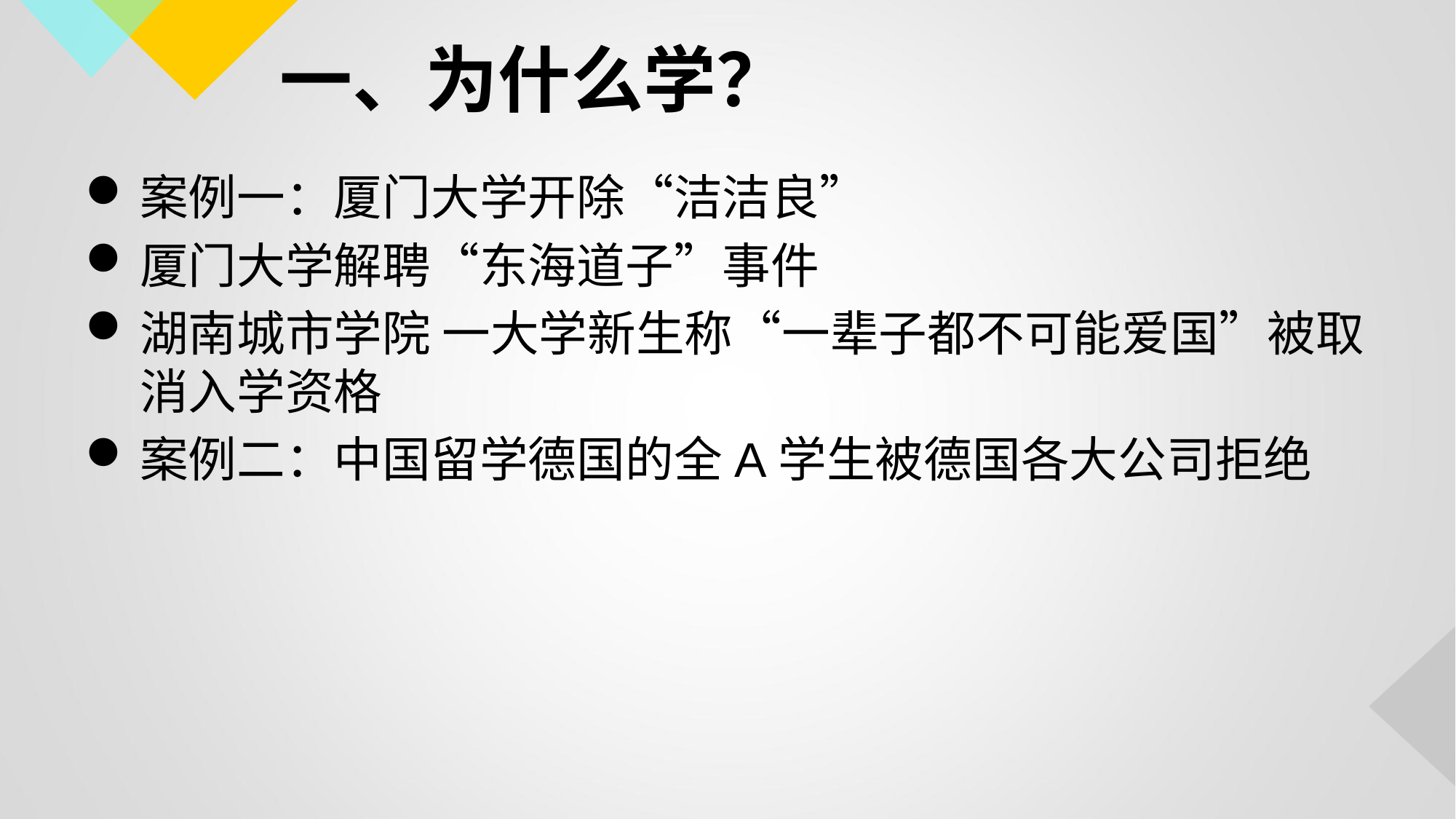

# 一、为什么学？
案例一：厦门大学开除“洁洁良”
厦门大学解聘“东海道子”事件
湖南城市学院 一大学新生称“一辈子都不可能爱国”被取消入学资格
案例二：中国留学德国的全A学生被德国各大公司拒绝